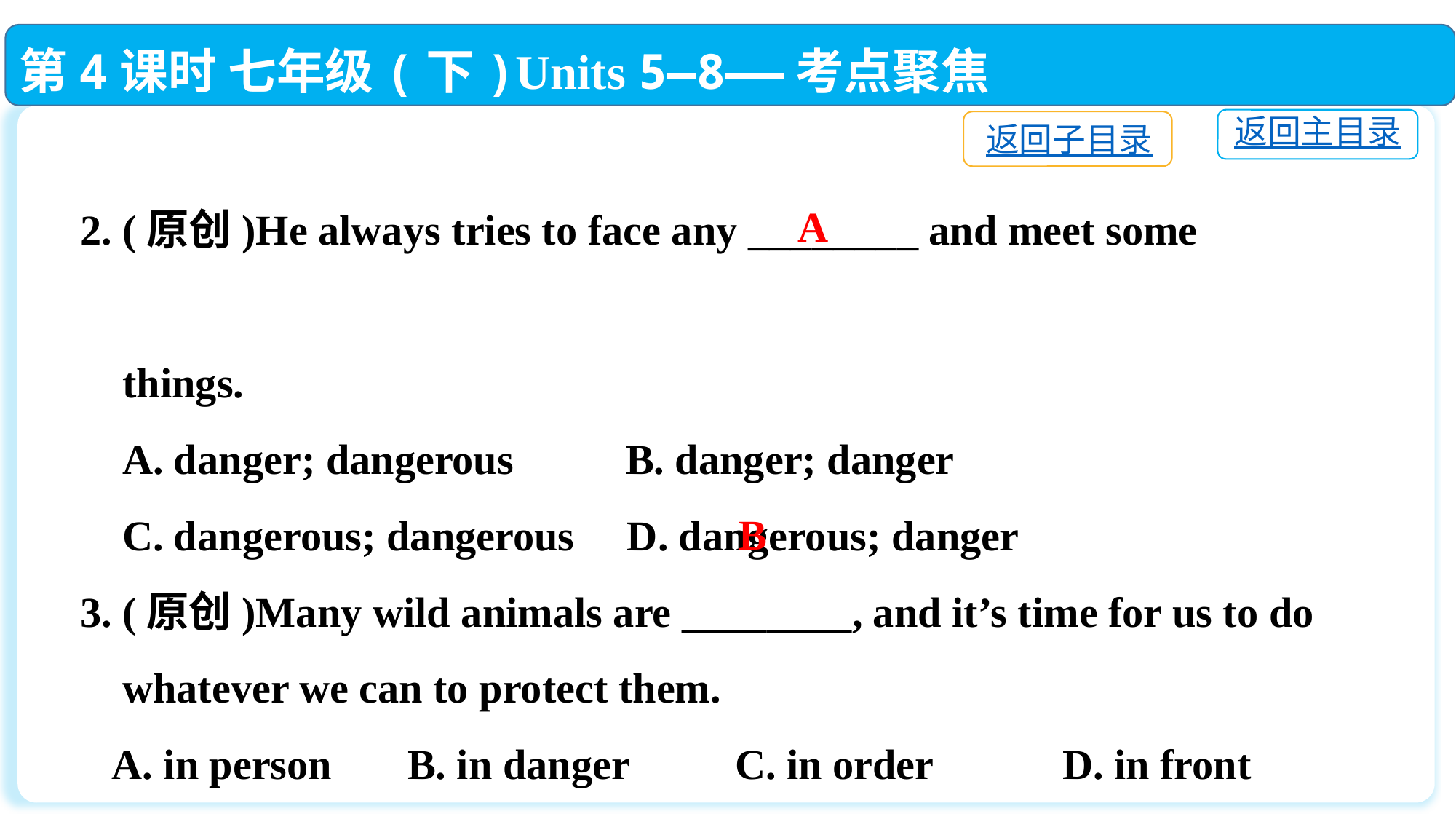

第4课时 七年级(下)Units 5—8——考点聚焦

返回主目录

返回子目录
2. (原创)He always tries to face any ________ and meet some
    things.
    A. danger; dangerous    	B. danger; danger
    C. dangerous; dangerous     D. dangerous; danger
3. (原创)Many wild animals are ________, and it’s time for us to do
    whatever we can to protect them.
   A. in person	B. in danger	C. in order		D. in front
A
B